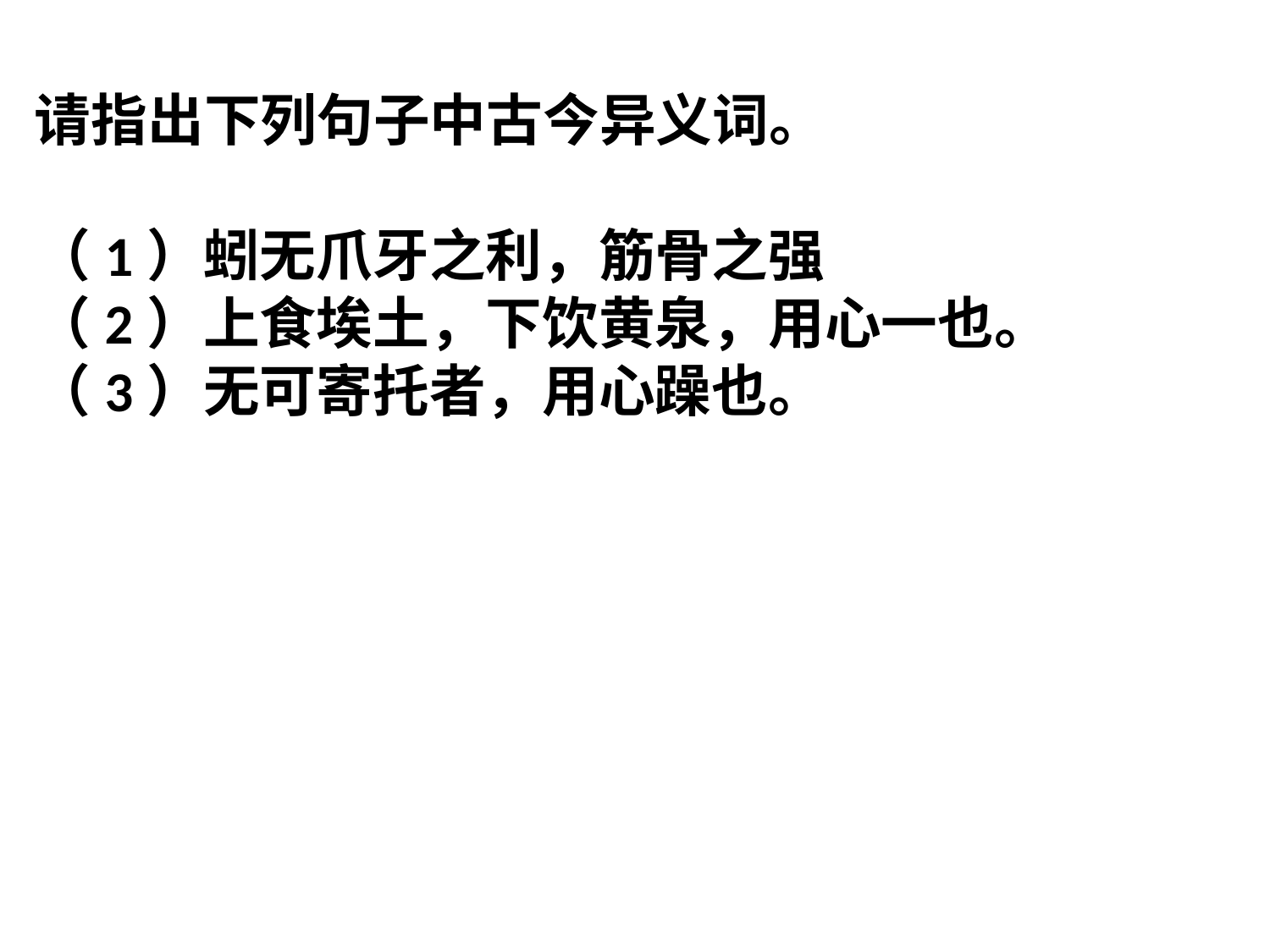

请指出下列句子中古今异义词。

（1）蚓无爪牙之利，筋骨之强
（2）上食埃土，下饮黄泉，用心一也。
（3）无可寄托者，用心躁也。